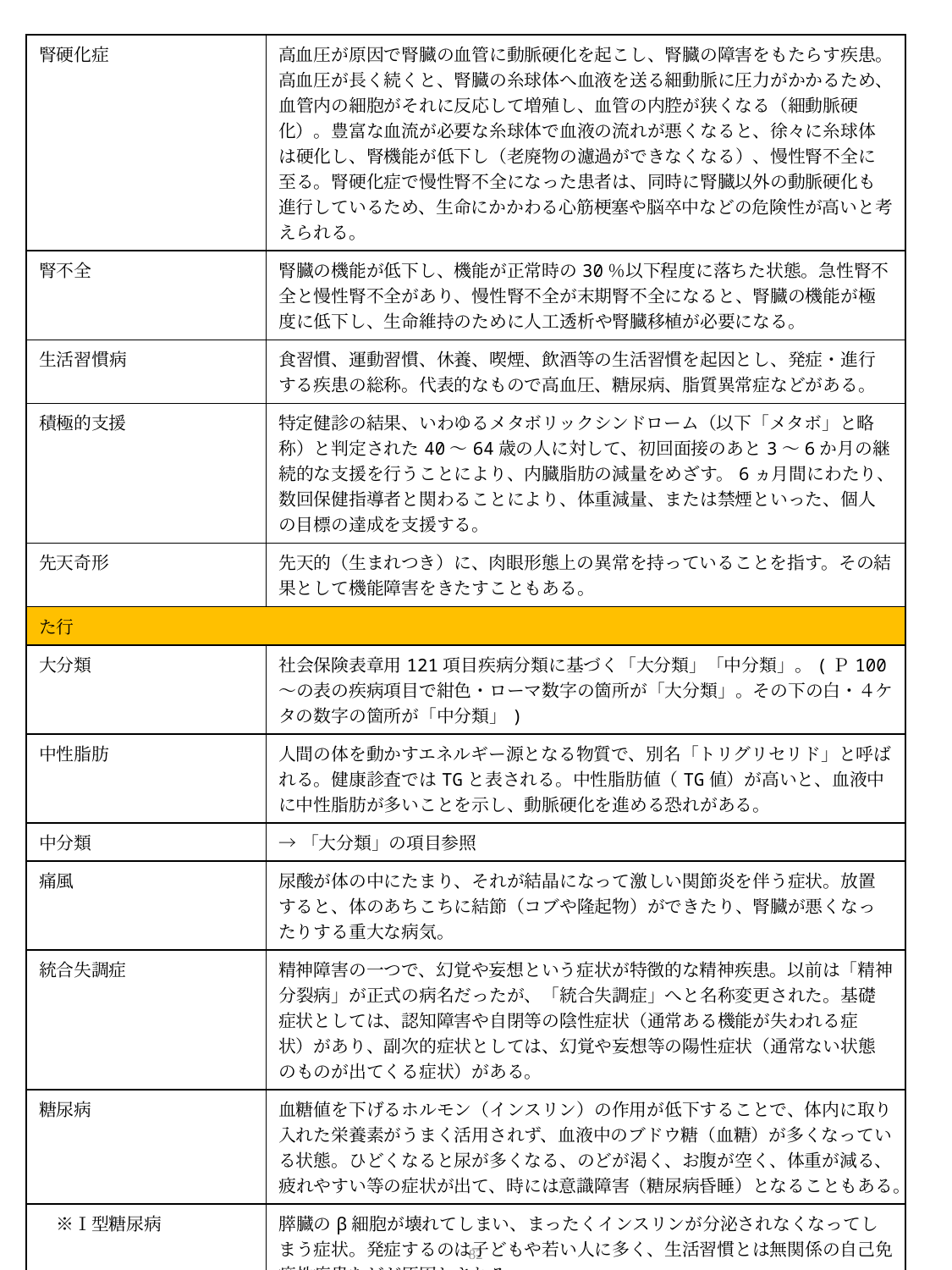

| 腎硬化症 | 高血圧が原因で腎臓の血管に動脈硬化を起こし、腎臓の障害をもたらす疾患。高血圧が長く続くと、腎臓の糸球体へ血液を送る細動脈に圧力がかかるため、血管内の細胞がそれに反応して増殖し、血管の内腔が狭くなる（細動脈硬化）。豊富な血流が必要な糸球体で血液の流れが悪くなると、徐々に糸球体は硬化し、腎機能が低下し（老廃物の濾過ができなくなる）、慢性腎不全に至る。腎硬化症で慢性腎不全になった患者は、同時に腎臓以外の動脈硬化も進行しているため、生命にかかわる心筋梗塞や脳卒中などの危険性が高いと考えられる。 |
| --- | --- |
| 腎不全 | 腎臓の機能が低下し、機能が正常時の30％以下程度に落ちた状態。急性腎不全と慢性腎不全があり、慢性腎不全が末期腎不全になると、腎臓の機能が極度に低下し、生命維持のために人工透析や腎臓移植が必要になる。 |
| 生活習慣病 | 食習慣、運動習慣、休養、喫煙、飲酒等の生活習慣を起因とし、発症・進行する疾患の総称。代表的なもので高血圧、糖尿病、脂質異常症などがある。 |
| 積極的支援 | 特定健診の結果、いわゆるメタボリックシンドローム（以下「メタボ」と略称）と判定された40～64歳の人に対して、初回面接のあと3～6か月の継続的な支援を行うことにより、内臓脂肪の減量をめざす。6ヵ月間にわたり、数回保健指導者と関わることにより、体重減量、または禁煙といった、個人の目標の達成を支援する。 |
| 先天奇形 | 先天的（生まれつき）に、肉眼形態上の異常を持っていることを指す。その結果として機能障害をきたすこともある。 |
| た行 |  |
| 大分類 | 社会保険表章用121項目疾病分類に基づく「大分類」「中分類」。(Ｐ100～の表の疾病項目で紺色・ローマ数字の箇所が「大分類」。その下の白・４ケタの数字の箇所が「中分類」) |
| 中性脂肪 | 人間の体を動かすエネルギー源となる物質で、別名「トリグリセリド」と呼ばれる。健康診査ではTGと表される。中性脂肪値（TG値）が高いと、血液中に中性脂肪が多いことを示し、動脈硬化を進める恐れがある。 |
| 中分類 | →「大分類」の項目参照 |
| 痛風 | 尿酸が体の中にたまり、それが結晶になって激しい関節炎を伴う症状。放置すると、体のあちこちに結節（コブや隆起物）ができたり、腎臓が悪くなったりする重大な病気。 |
| 統合失調症 | 精神障害の一つで、幻覚や妄想という症状が特徴的な精神疾患。以前は「精神分裂病」が正式の病名だったが、「統合失調症」へと名称変更された。基礎症状としては、認知障害や自閉等の陰性症状（通常ある機能が失われる症状）があり、副次的症状としては、幻覚や妄想等の陽性症状（通常ない状態のものが出てくる症状）がある。 |
| 糖尿病 | 血糖値を下げるホルモン（インスリン）の作用が低下することで、体内に取り入れた栄養素がうまく活用されず、血液中のブドウ糖（血糖）が多くなっている状態。ひどくなると尿が多くなる、のどが渇く、お腹が空く、体重が減る、疲れやすい等の症状が出て、時には意識障害（糖尿病昏睡）となることもある。 |
| ※Ⅰ型糖尿病 | 膵臓のβ細胞が壊れてしまい、まったくインスリンが分泌されなくなってしまう症状。発症するのは子どもや若い人に多く、生活習慣とは無関係の自己免疫性疾患などが原因とされる。 |
| ※Ⅱ型糖尿病 | 遺伝的に糖尿病になりやすい人が、肥満・運動不足・ストレスなどをきっかけに発病する。インスリンの効果が出にくくなったり、分泌のタイミングが悪くなったりするが、自覚症状がないため、いつ発症したのかわからないまま健康診断の際に発見されることがよくある。生活習慣病の一つ。 |
82